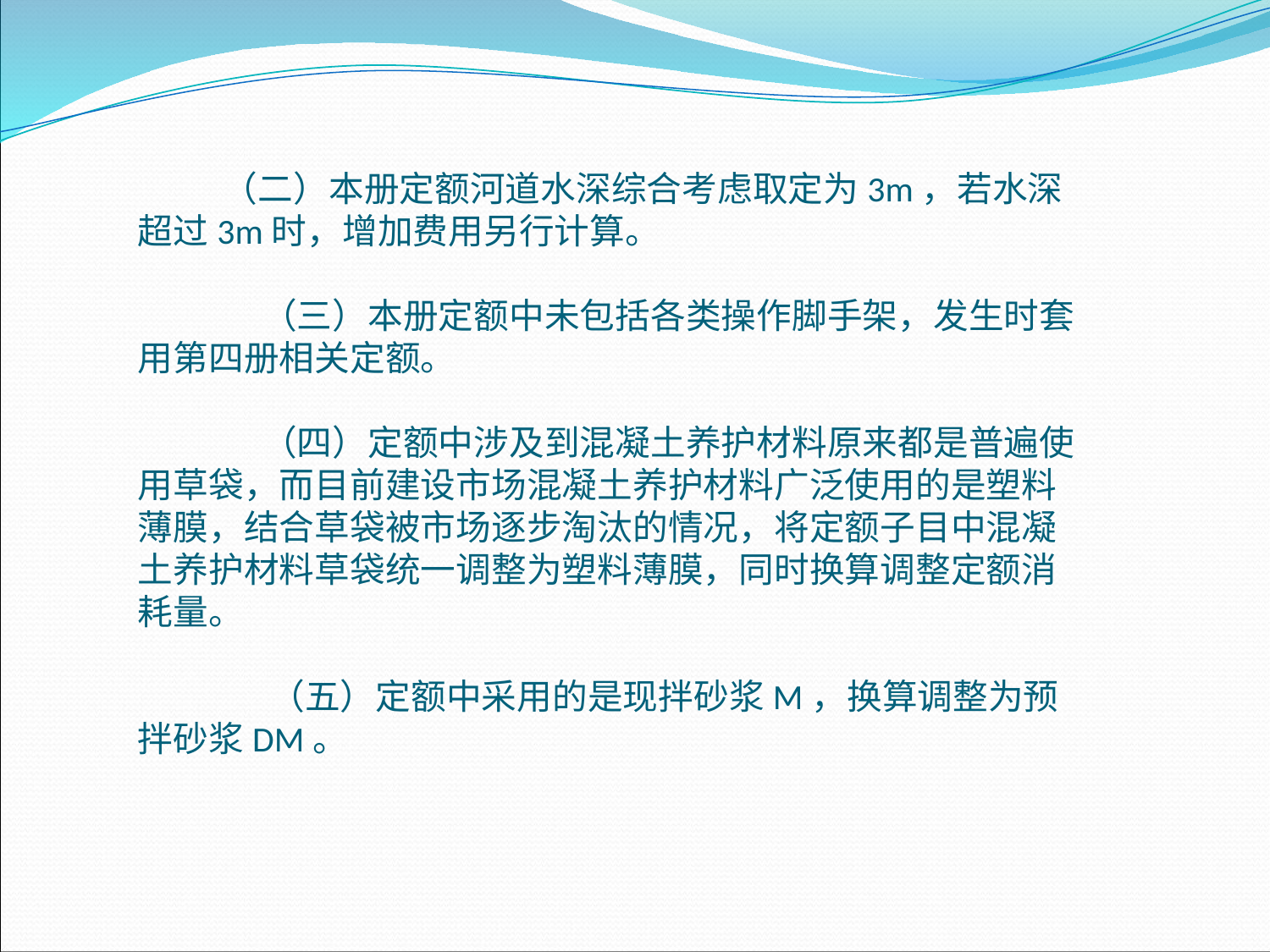

（二）本册定额河道水深综合考虑取定为3m，若水深超过3m时，增加费用另行计算。
          （三）本册定额中未包括各类操作脚手架，发生时套用第四册相关定额。
          （四）定额中涉及到混凝土养护材料原来都是普遍使用草袋，而目前建设市场混凝土养护材料广泛使用的是塑料薄膜，结合草袋被市场逐步淘汰的情况，将定额子目中混凝土养护材料草袋统一调整为塑料薄膜，同时换算调整定额消耗量。
           （五）定额中采用的是现拌砂浆M，换算调整为预拌砂浆DM。
71